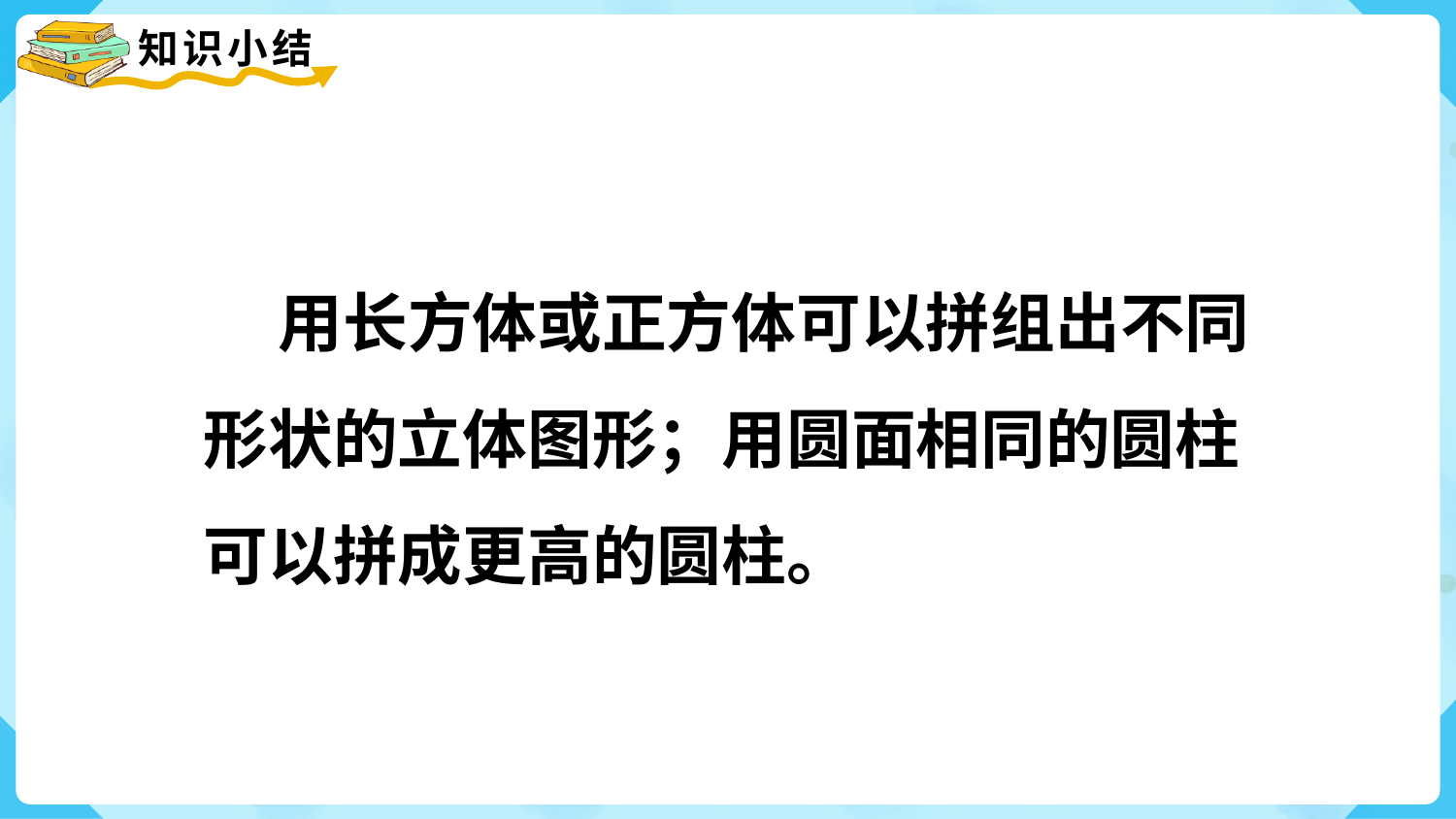

用长方体或正方体可以拼组出不同形状的立体图形；用圆面相同的圆柱可以拼成更高的圆柱。